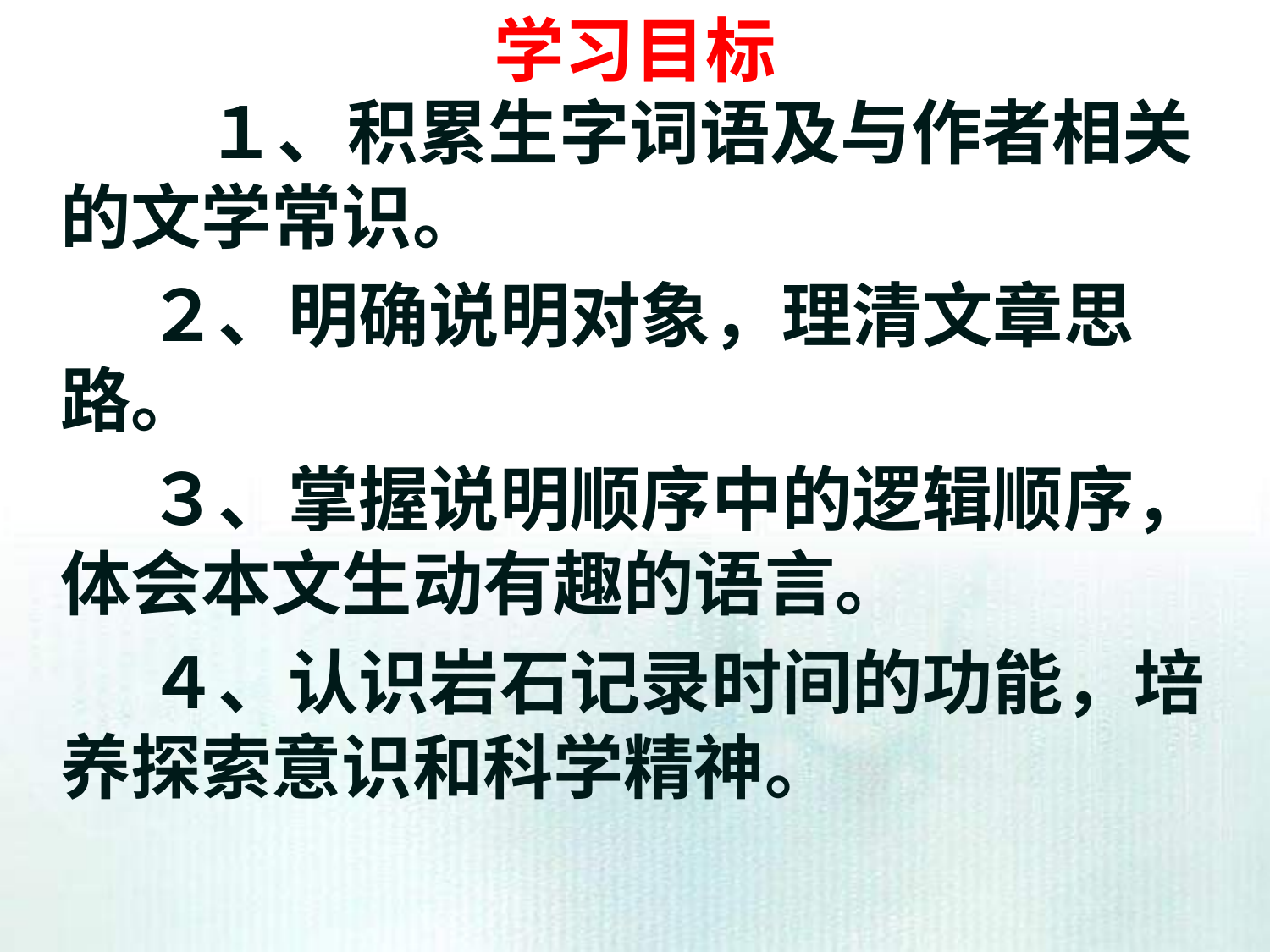

# 学习目标
         １、积累生字词语及与作者相关的文学常识。
      ２、明确说明对象，理清文章思路。
      ３、掌握说明顺序中的逻辑顺序，体会本文生动有趣的语言。
      ４、认识岩石记录时间的功能，培养探索意识和科学精神。